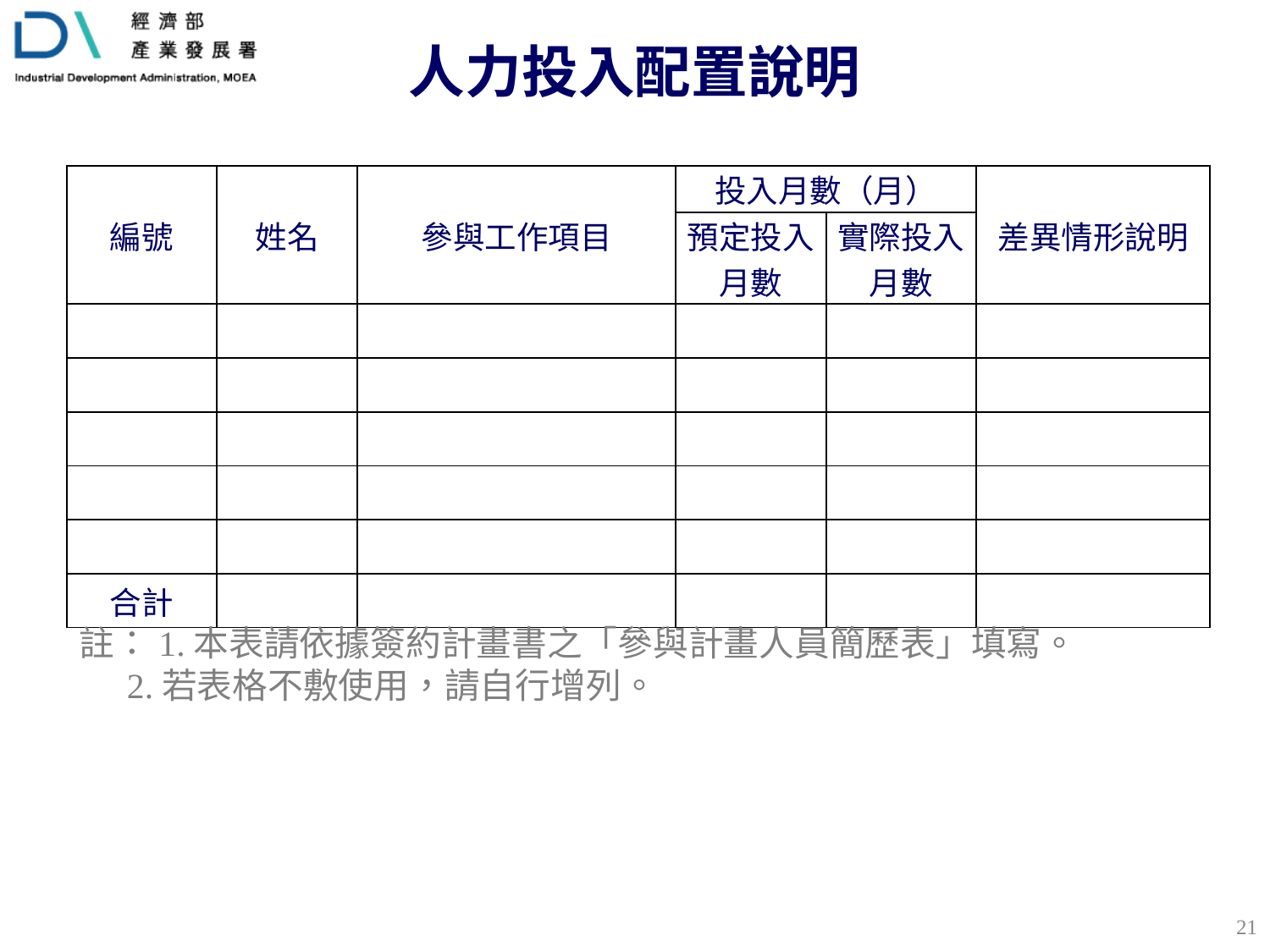

# 人力投入配置說明
| 編號 | 姓名 | 參與工作項目 | 投入月數（月） |  | 差異情形說明 |
| --- | --- | --- | --- | --- | --- |
|  |  |  | 預定投入月數 | 實際投入月數 |  |
|  |  |  |  |  |  |
|  |  |  |  |  |  |
|  |  |  |  |  |  |
|  |  |  |  |  |  |
|  |  |  |  |  |  |
| 合計 |  |  |  |  |  |
註：1.本表請依據簽約計畫書之「參與計畫人員簡歷表」填寫。
2.若表格不敷使用，請自行增列。
21